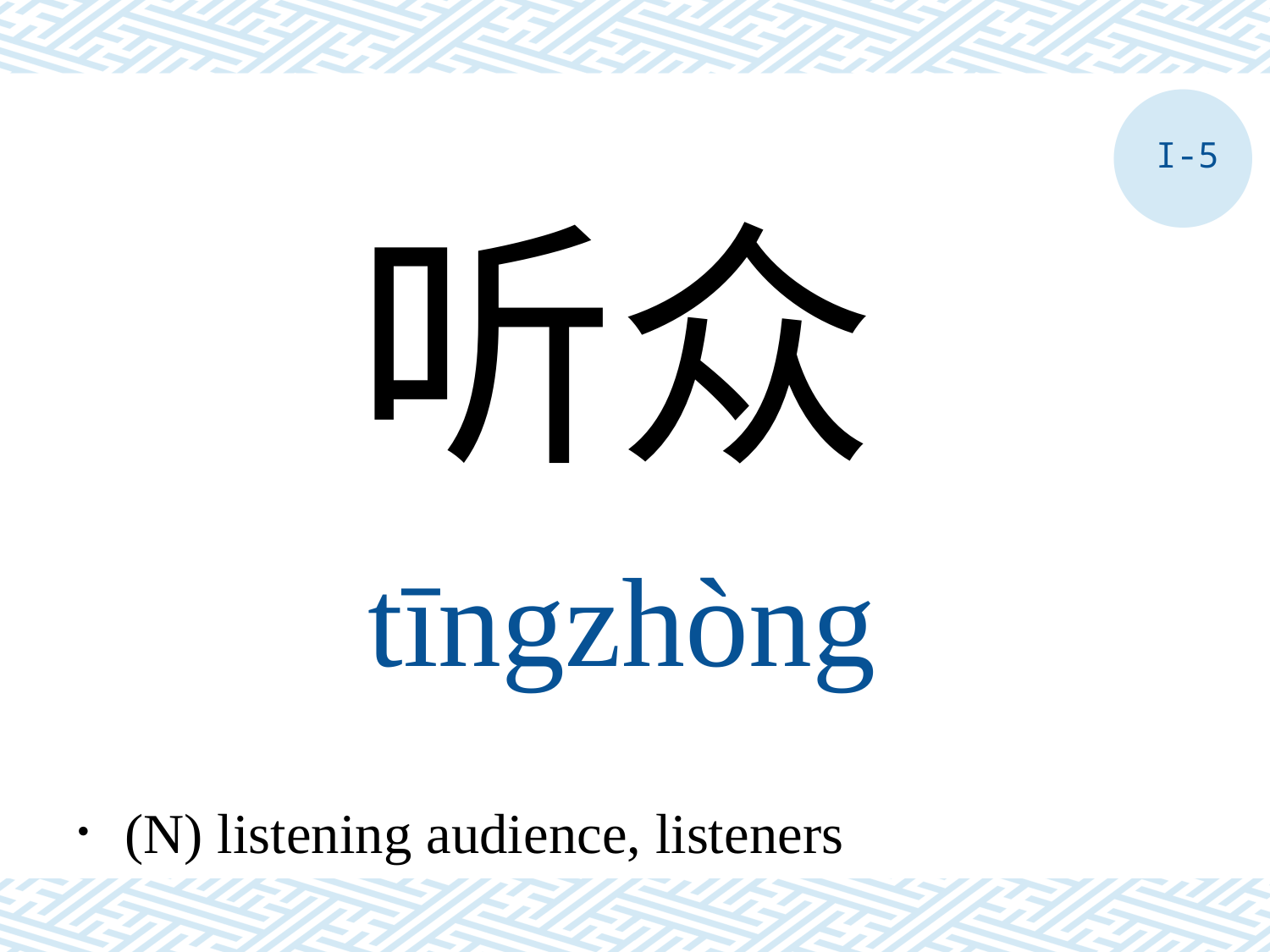

I-5

听众
tīngzhòng
．(N) listening audience, listeners